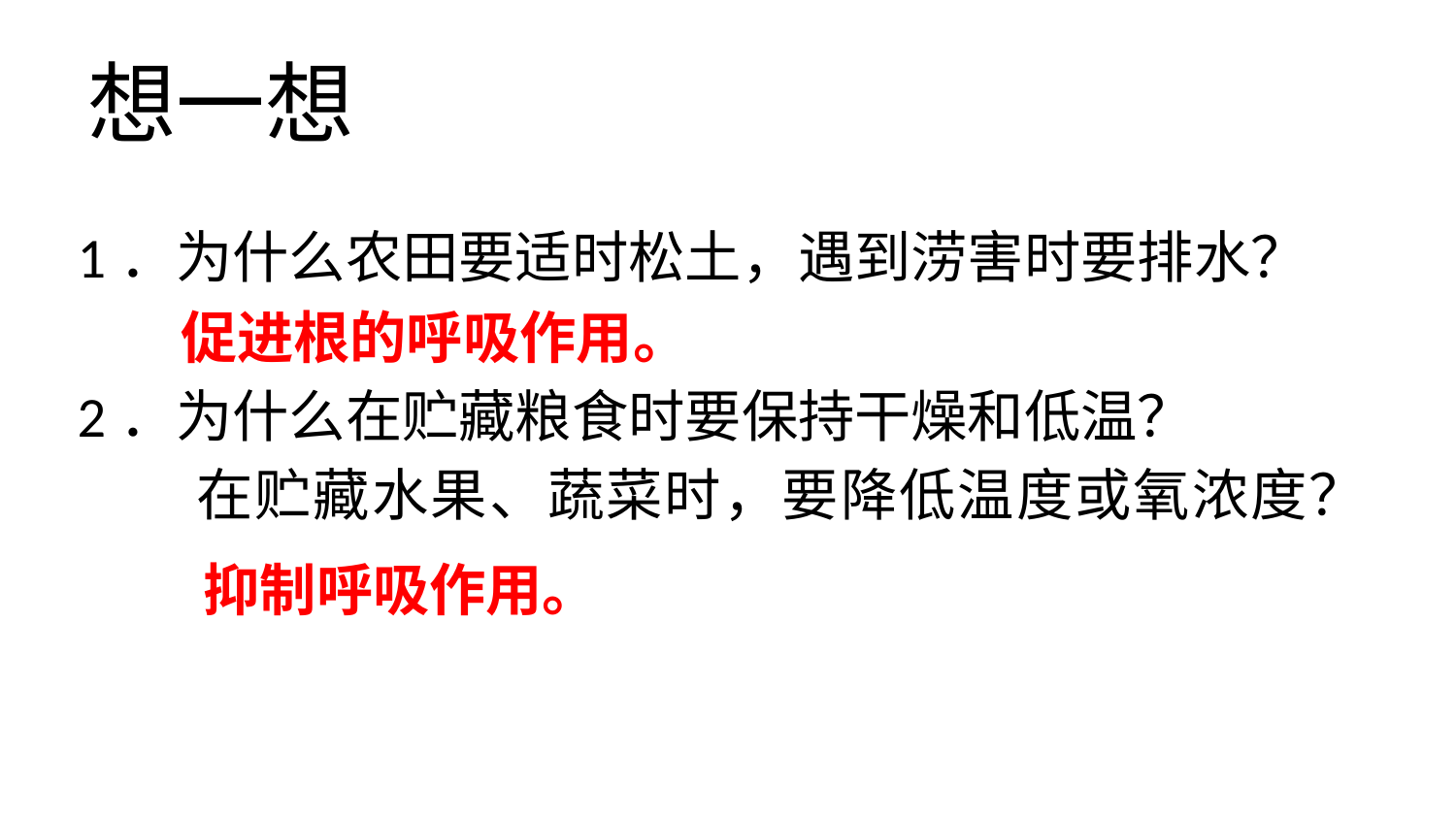

# 想一想
1．为什么农田要适时松土，遇到涝害时要排水？

2．为什么在贮藏粮食时要保持干燥和低温？
       在贮藏水果、蔬菜时，要降低温度或氧浓度？
促进根的呼吸作用。
抑制呼吸作用。